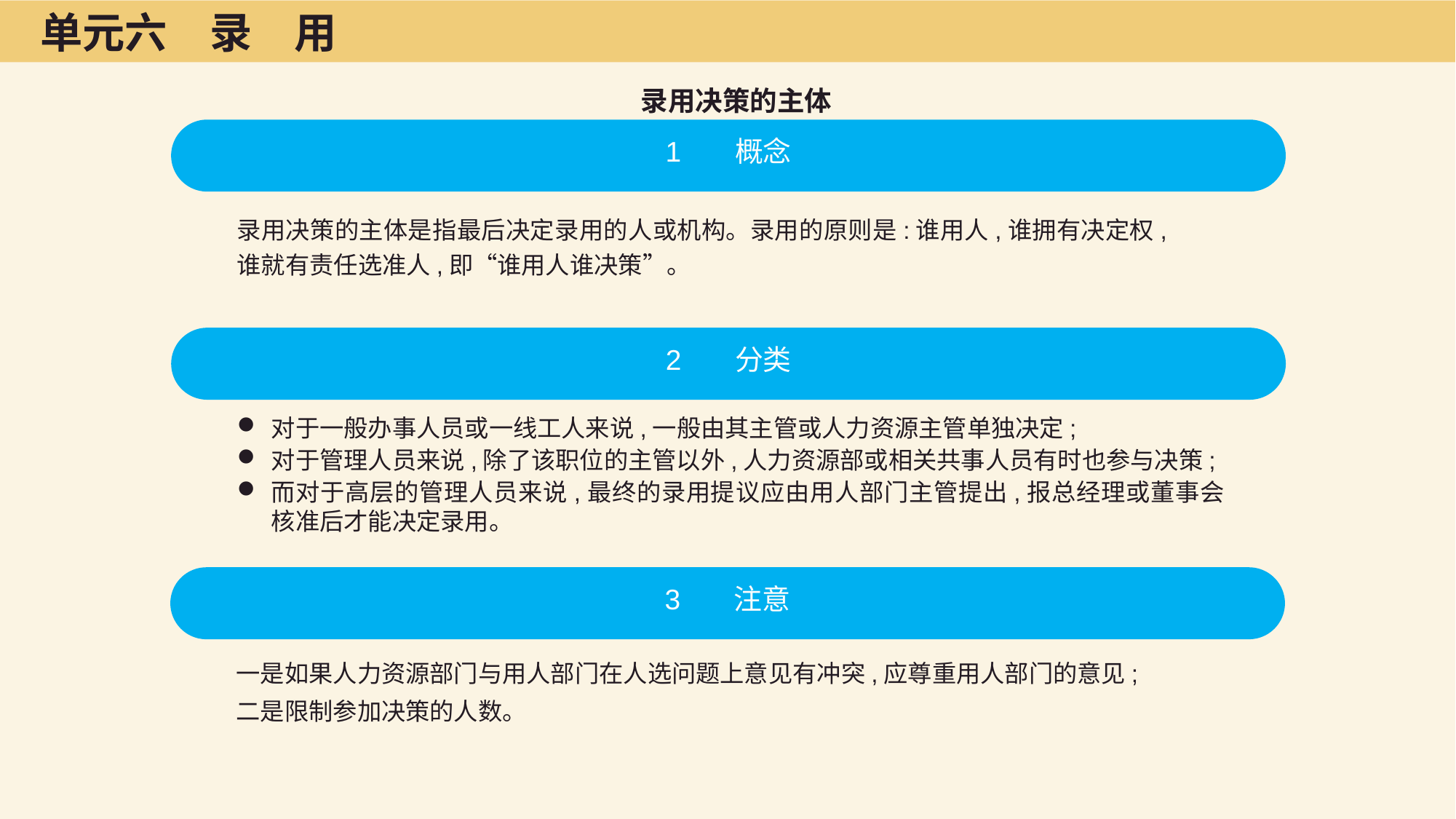

单元六　录　用
录用决策的主体

1      概念
录用决策的主体是指最后决定录用的人或机构。录用的原则是:谁用人,谁拥有决定权,谁就有责任选准人,即“谁用人谁决策”。

2      分类
对于一般办事人员或一线工人来说,一般由其主管或人力资源主管单独决定;
对于管理人员来说,除了该职位的主管以外,人力资源部或相关共事人员有时也参与决策;
而对于高层的管理人员来说,最终的录用提议应由用人部门主管提出,报总经理或董事会核准后才能决定录用。

3      注意
一是如果人力资源部门与用人部门在人选问题上意见有冲突,应尊重用人部门的意见;
二是限制参加决策的人数。